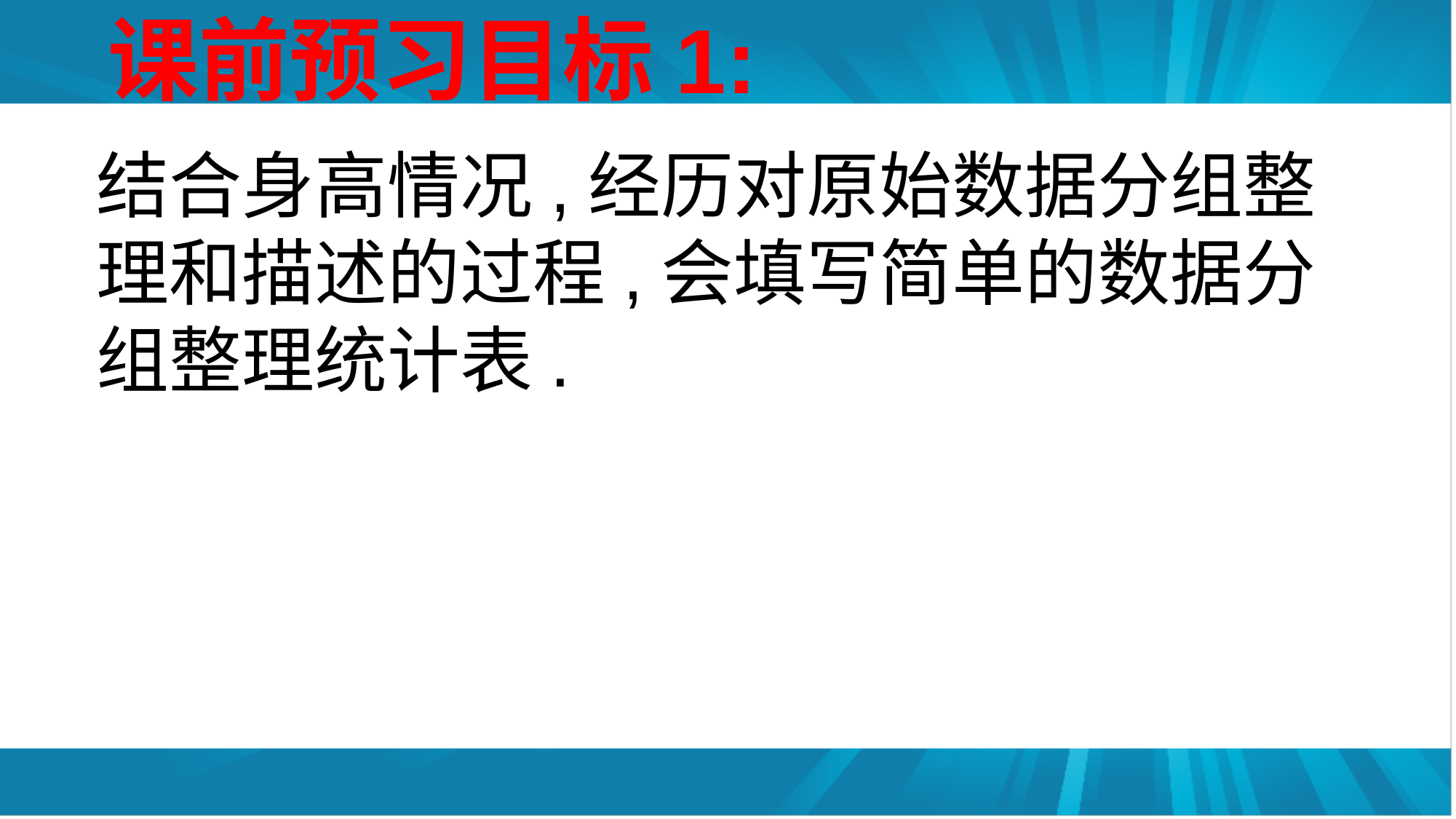

# 课前预习目标1:
结合身高情况,经历对原始数据分组整理和描述的过程,会填写简单的数据分组整理统计表.